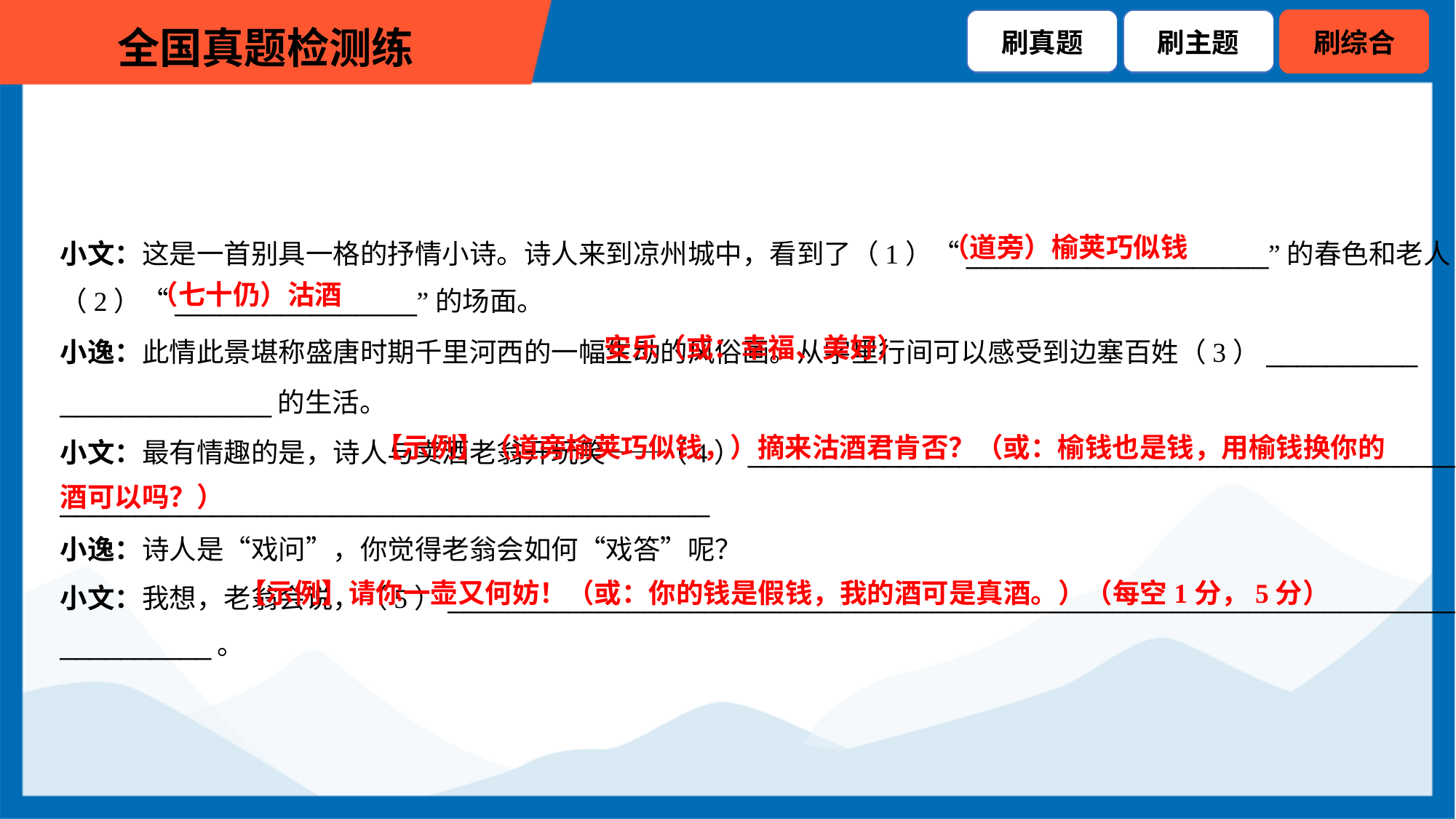

（道旁）榆荚巧似钱
小文：这是一首别具一格的抒情小诗。诗人来到凉州城中，看到了（1）“____________________”的春色和老人
（2）“________________”的场面。
（七十仍）沽酒
                                                                                       安乐（或：幸福、美好）
小逸：此情此景堪称盛唐时期千里河西的一幅生动的风俗画。从字里行间可以感受到边塞百姓（3）__________
______________的生活。
小文：最有情趣的是，诗人与卖酒老翁开玩笑——（4）________________________________________________
___________________________________________
小逸：诗人是“戏问”，你觉得老翁会如何“戏答”呢？
                                                  【示例】（道旁榆荚巧似钱，）摘来沽酒君肯否？（或：榆钱也是钱，用榆钱换你的酒可以吗？）
                            【示例】请你一壶又何妨！（或：你的钱是假钱，我的酒可是真酒。）（每空1分，5分）
小文：我想，老翁会说，（5）______________________________________________________________________
__________。